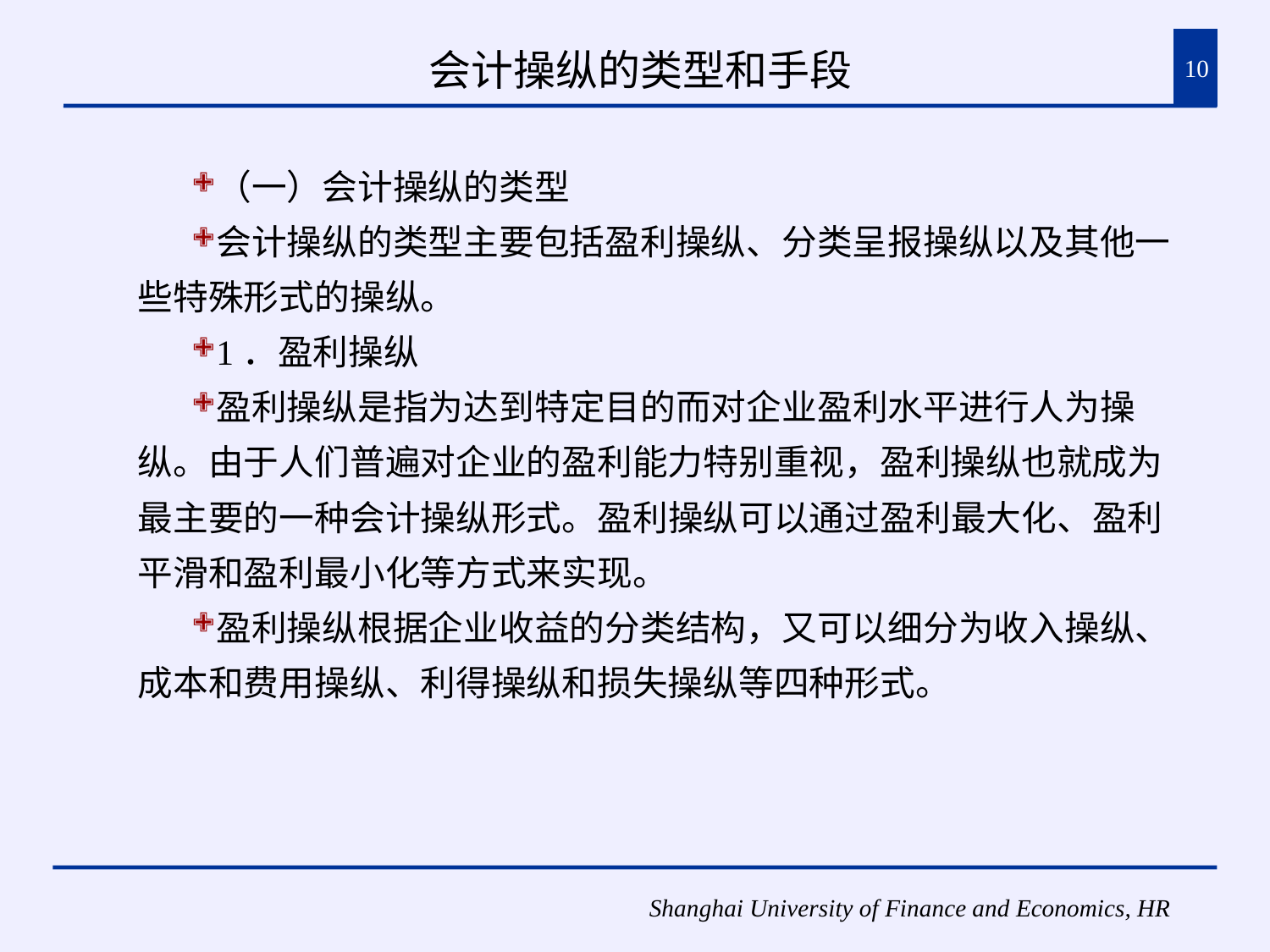

# 会计操纵的类型和手段
10
（一）会计操纵的类型
会计操纵的类型主要包括盈利操纵、分类呈报操纵以及其他一些特殊形式的操纵。
1．盈利操纵
盈利操纵是指为达到特定目的而对企业盈利水平进行人为操纵。由于人们普遍对企业的盈利能力特别重视，盈利操纵也就成为最主要的一种会计操纵形式。盈利操纵可以通过盈利最大化、盈利平滑和盈利最小化等方式来实现。
盈利操纵根据企业收益的分类结构，又可以细分为收入操纵、成本和费用操纵、利得操纵和损失操纵等四种形式。